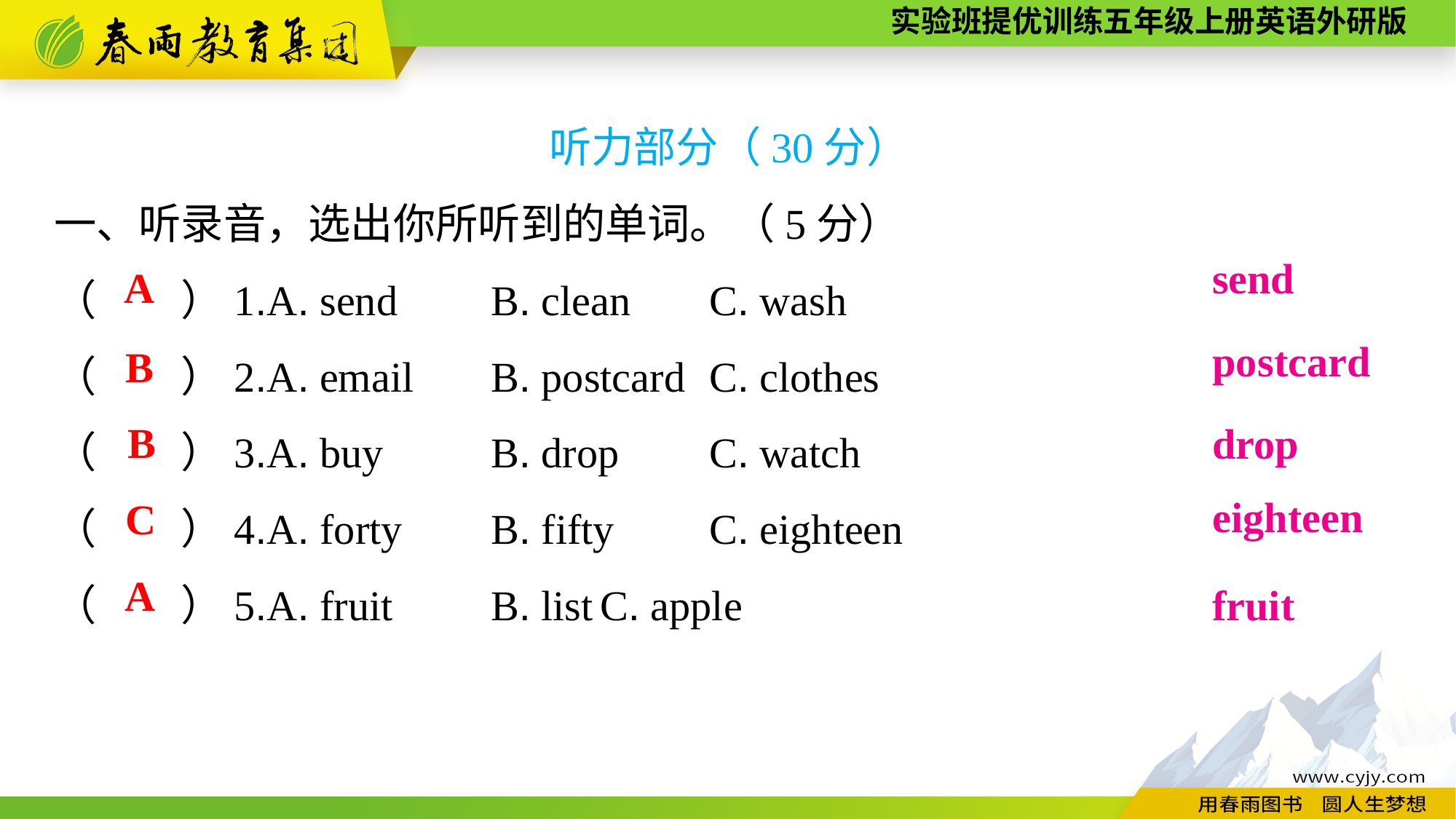

听力部分（30分）
一、听录音，选出你所听到的单词。（5分）
（　　）1.A. send	B. clean	C. wash
（　　）2.A. email	B. postcard	C. clothes
（　　）3.A. buy	B. drop	C. watch
（　　）4.A. forty	B. fifty	C. eighteen
（　　）5.A. fruit	B. list	C. apple
send
A
postcard
B
B
drop
eighteen
C
fruit
A